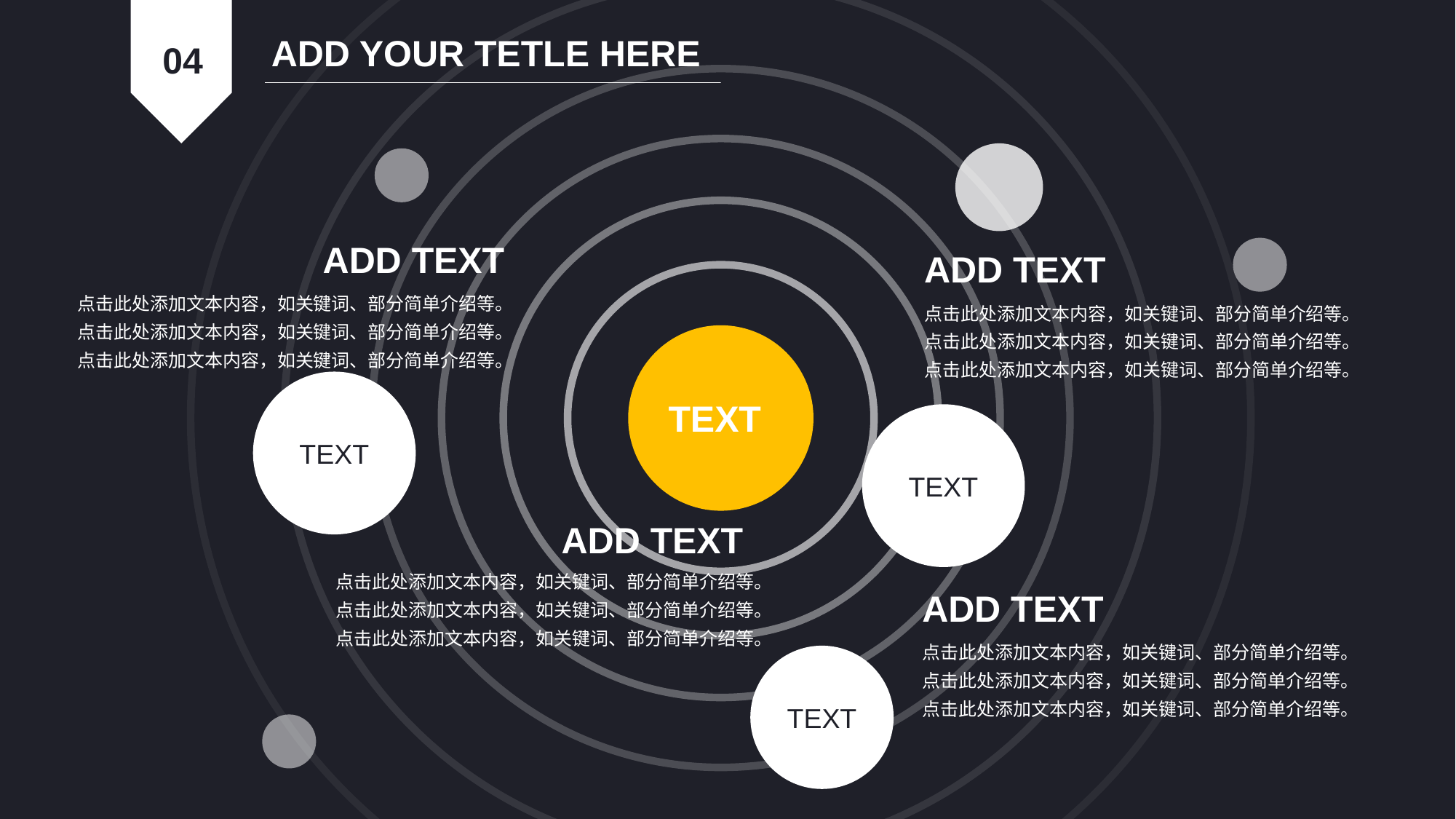

ADD YOUR TETLE HERE
04

ADD TEXT

ADD TEXT
点击此处添加文本内容，如关键词、部分简单介绍等。点击此处添加文本内容，如关键词、部分简单介绍等。点击此处添加文本内容，如关键词、部分简单介绍等。
点击此处添加文本内容，如关键词、部分简单介绍等。点击此处添加文本内容，如关键词、部分简单介绍等。点击此处添加文本内容，如关键词、部分简单介绍等。
TEXT
TEXT
TEXT
ADD TEXT
点击此处添加文本内容，如关键词、部分简单介绍等。点击此处添加文本内容，如关键词、部分简单介绍等。点击此处添加文本内容，如关键词、部分简单介绍等。
ADD TEXT
点击此处添加文本内容，如关键词、部分简单介绍等。点击此处添加文本内容，如关键词、部分简单介绍等。点击此处添加文本内容，如关键词、部分简单介绍等。
TEXT